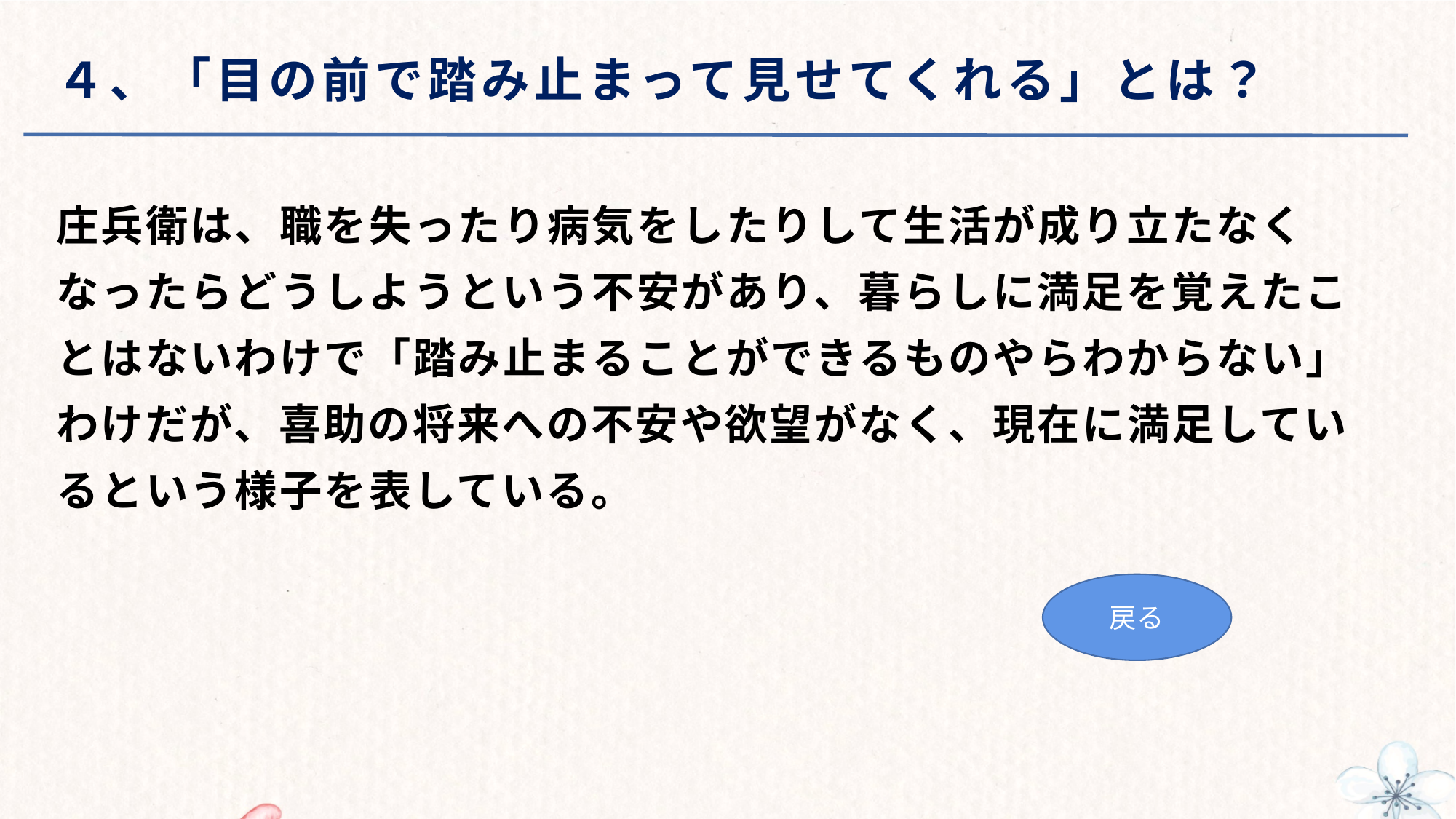

# ４、「目の前で踏み止まって見せてくれる」とは？
庄兵衛は、職を失ったり病気をしたりして生活が成り立たなくなったらどうしようという不安があり、暮らしに満足を覚えたことはないわけで「踏み止まることができるものやらわからない」わけだが、喜助の将来への不安や欲望がなく、現在に満足しているという様子を表している。

戻る